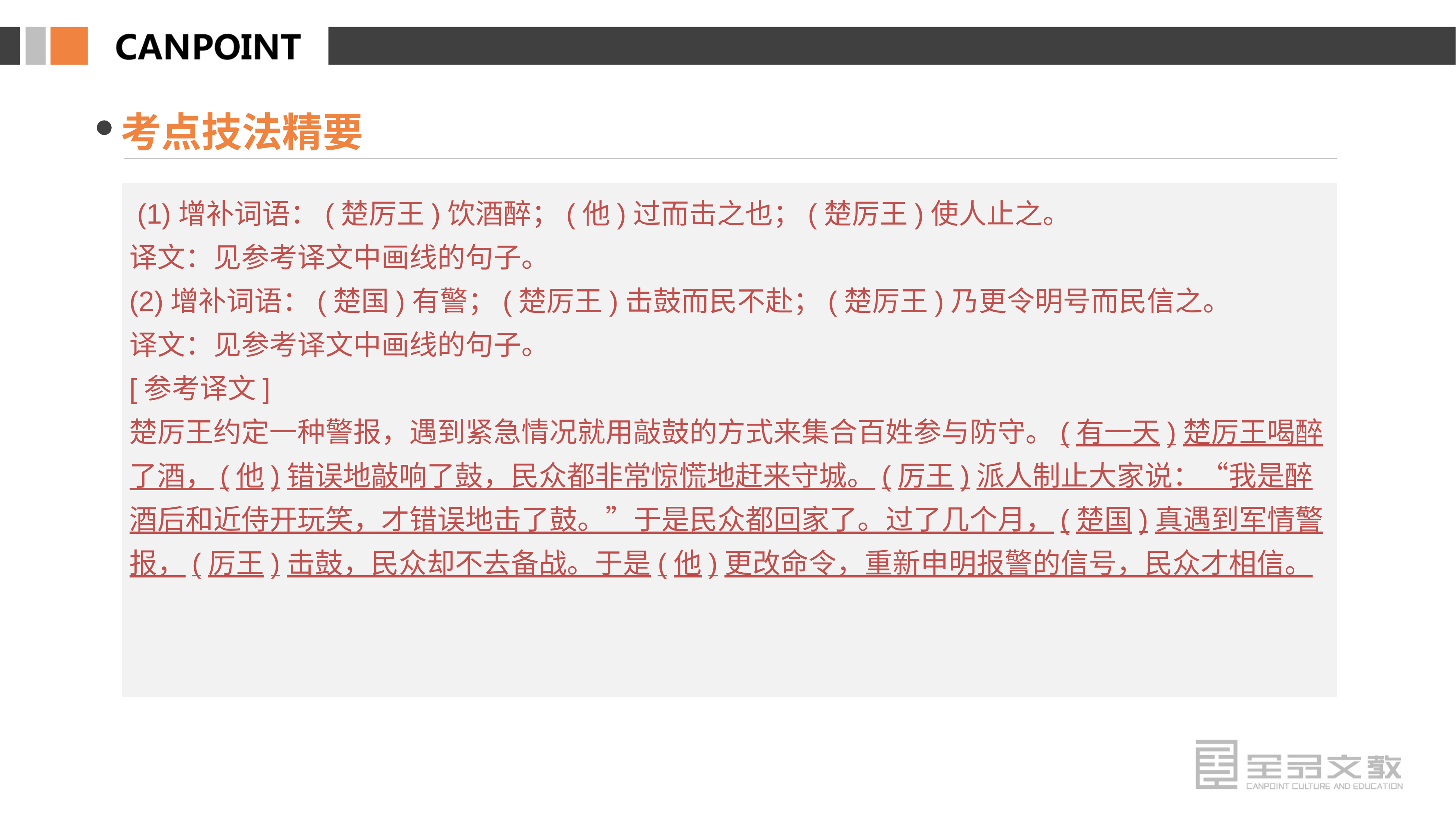

考点技法精要

 (1)增补词语：(楚厉王)饮酒醉；(他)过而击之也；(楚厉王)使人止之。
译文：见参考译文中画线的句子。
(2)增补词语：(楚国)有警；(楚厉王)击鼓而民不赴；(楚厉王)乃更令明号而民信之。
译文：见参考译文中画线的句子。
[参考译文]
楚厉王约定一种警报，遇到紧急情况就用敲鼓的方式来集合百姓参与防守。(有一天)楚厉王喝醉了酒，(他)错误地敲响了鼓，民众都非常惊慌地赶来守城。(厉王)派人制止大家说：“我是醉酒后和近侍开玩笑，才错误地击了鼓。”于是民众都回家了。过了几个月，(楚国)真遇到军情警报，(厉王)击鼓，民众却不去备战。于是(他)更改命令，重新申明报警的信号，民众才相信。